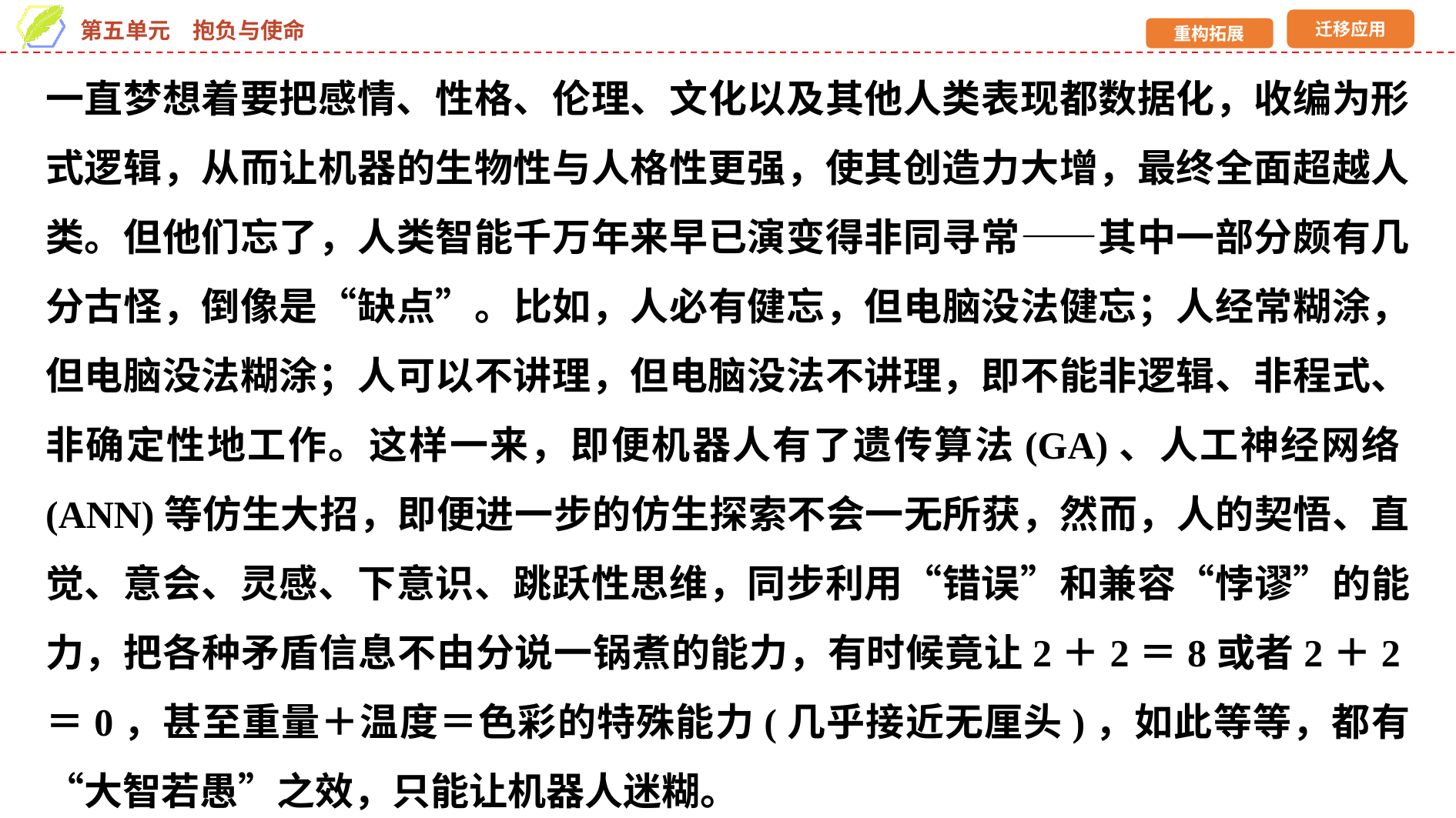

一直梦想着要把感情、性格、伦理、文化以及其他人类表现都数据化，收编为形式逻辑，从而让机器的生物性与人格性更强，使其创造力大增，最终全面超越人类。但他们忘了，人类智能千万年来早已演变得非同寻常——其中一部分颇有几分古怪，倒像是“缺点”。比如，人必有健忘，但电脑没法健忘；人经常糊涂，但电脑没法糊涂；人可以不讲理，但电脑没法不讲理，即不能非逻辑、非程式、非确定性地工作。这样一来，即便机器人有了遗传算法(GA)、人工神经网络(ANN)等仿生大招，即便进一步的仿生探索不会一无所获，然而，人的契悟、直觉、意会、灵感、下意识、跳跃性思维，同步利用“错误”和兼容“悖谬”的能力，把各种矛盾信息不由分说一锅煮的能力，有时候竟让2＋2＝8或者2＋2＝0，甚至重量＋温度＝色彩的特殊能力(几乎接近无厘头)，如此等等，都有“大智若愚”之效，只能让机器人迷糊。